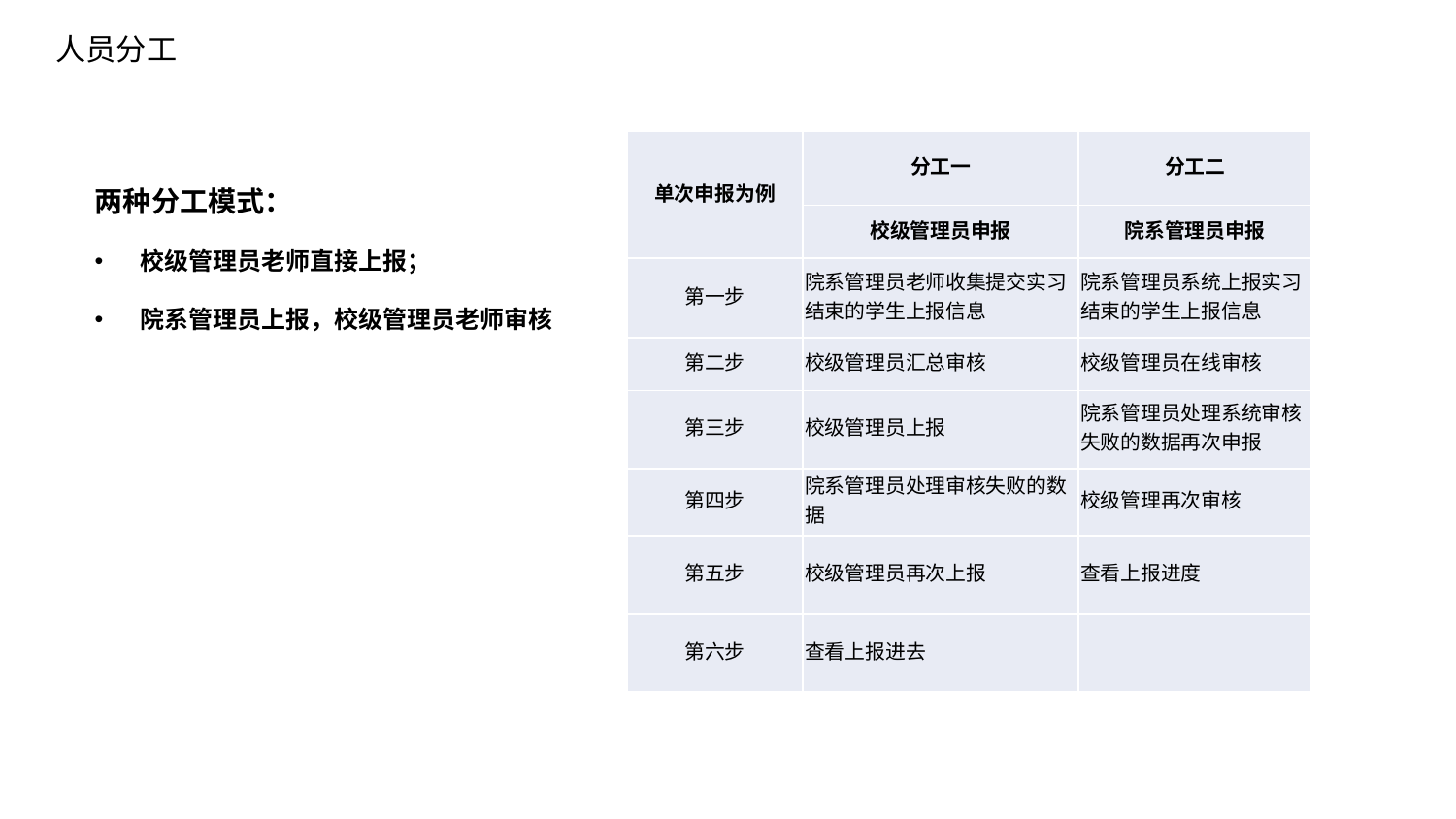

# 人员分工
| 单次申报为例 | 分工一 | 分工二 |
| --- | --- | --- |
|  | 校级管理员申报 | 院系管理员申报 |
| 第一步 | 院系管理员老师收集提交实习结束的学生上报信息 | 院系管理员系统上报实习结束的学生上报信息 |
| 第二步 | 校级管理员汇总审核 | 校级管理员在线审核 |
| 第三步 | 校级管理员上报 | 院系管理员处理系统审核失败的数据再次申报 |
| 第四步 | 院系管理员处理审核失败的数据 | 校级管理再次审核 |
| 第五步 | 校级管理员再次上报 | 查看上报进度 |
| 第六步 | 查看上报进去 |  |
两种分工模式：
校级管理员老师直接上报；
院系管理员上报，校级管理员老师审核